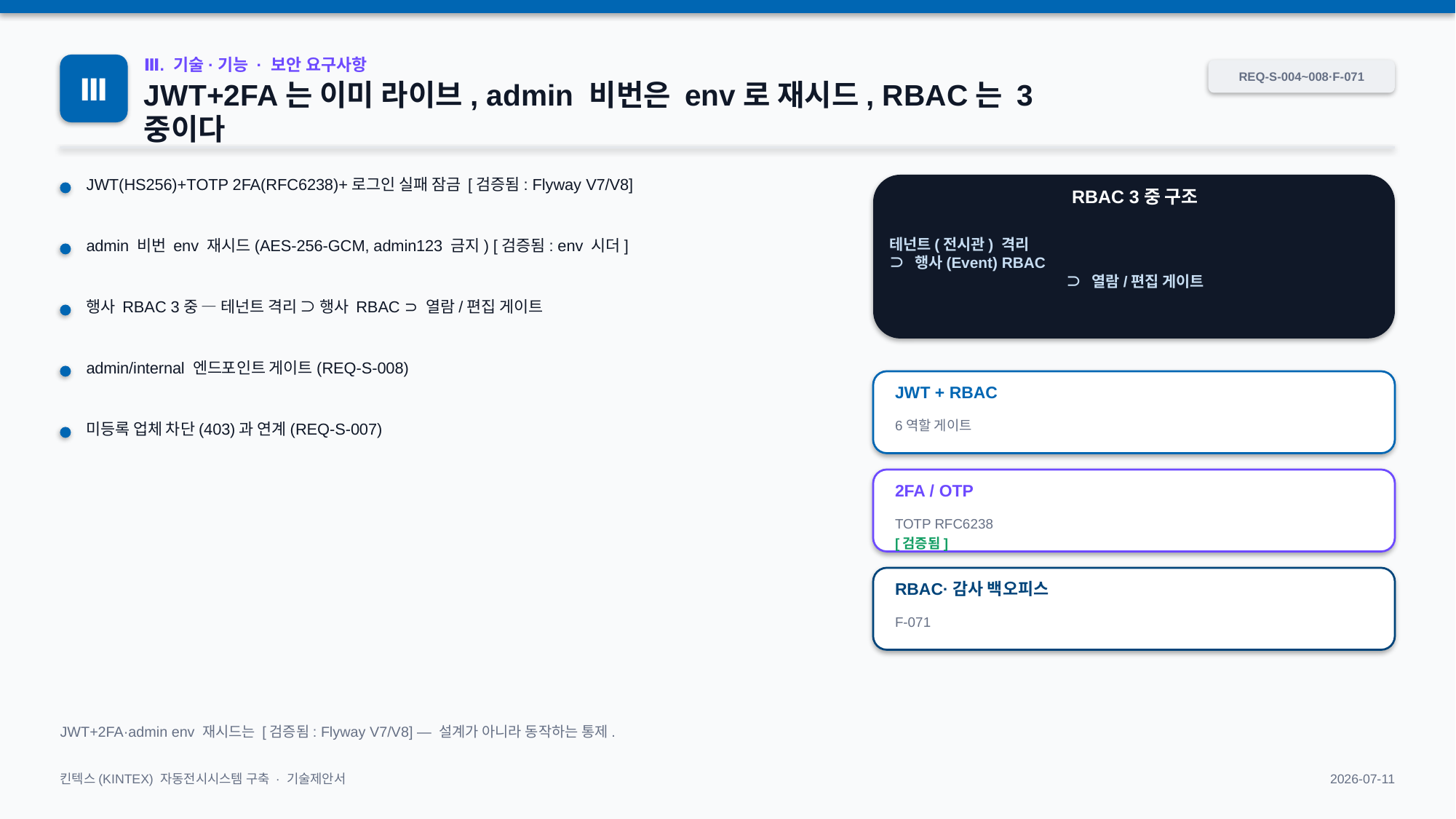

Ⅲ
Ⅲ. 기술·기능 · 보안 요구사항

REQ-S-004~008·F-071
JWT+2FA는 이미 라이브, admin 비번은 env로 재시드, RBAC는 3중이다

JWT(HS256)+TOTP 2FA(RFC6238)+로그인 실패 잠금 [검증됨: Flyway V7/V8]

RBAC 3중 구조
테넌트(전시관) 격리
⊃  행사(Event) RBAC
⊃  열람/편집 게이트
admin 비번 env 재시드(AES-256-GCM, admin123 금지) [검증됨: env 시더]

행사 RBAC 3중 — 테넌트 격리 ⊃ 행사 RBAC ⊃ 열람/편집 게이트

admin/internal 엔드포인트 게이트(REQ-S-008)

JWT + RBAC
6역할 게이트
미등록 업체 차단(403)과 연계(REQ-S-007)

2FA / OTP
TOTP RFC6238
[검증됨]

RBAC·감사 백오피스
F-071
JWT+2FA·admin env 재시드는 [검증됨: Flyway V7/V8] — 설계가 아니라 동작하는 통제.
킨텍스(KINTEX) 자동전시시스템 구축 · 기술제안서
2026-07-11